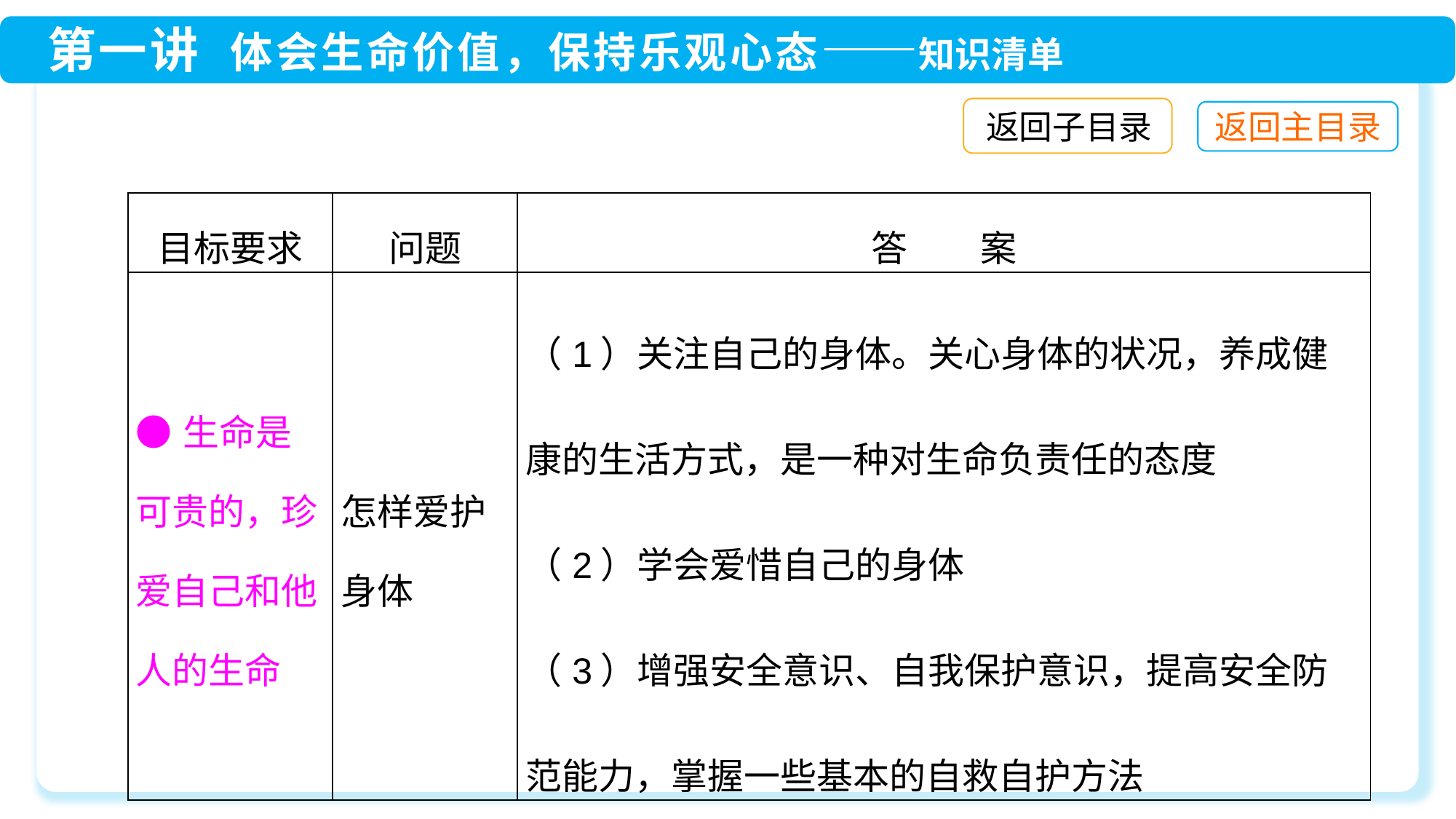

返回子目录
| 目标要求 | 问题 | 答　　案 |
| --- | --- | --- |
| ●生命是可贵的，珍爱自己和他人的生命 | 怎样爱护身体 | （1）关注自己的身体。关心身体的状况，养成健康的生活方式，是一种对生命负责任的态度 （2）学会爱惜自己的身体 （3）增强安全意识、自我保护意识，提高安全防范能力，掌握一些基本的自救自护方法 |